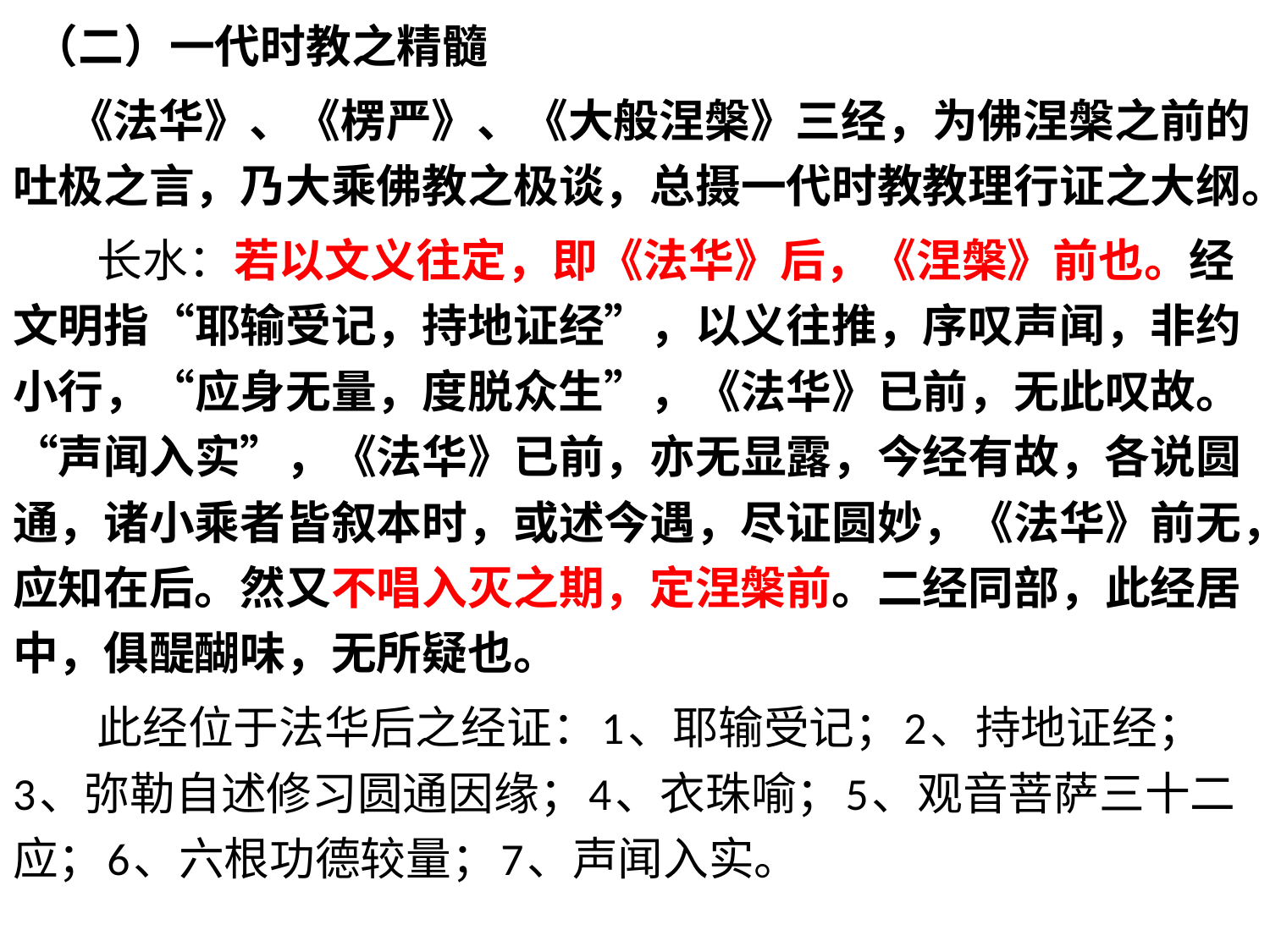

（二）一代时教之精髓
     《法华》、《楞严》、《大般涅槃》三经，为佛涅槃之前的吐极之言，乃大乘佛教之极谈，总摄一代时教教理行证之大纲。
        长水：若以文义往定，即《法华》后，《涅槃》前也。经文明指“耶输受记，持地证经”，以义往推，序叹声闻，非约小行，“应身无量，度脱众生”，《法华》已前，无此叹故。“声闻入实”，《法华》已前，亦无显露，今经有故，各说圆通，诸小乘者皆叙本时，或述今遇，尽证圆妙，《法华》前无，应知在后。然又不唱入灭之期，定涅槃前。二经同部，此经居中，俱醍醐味，无所疑也。
        此经位于法华后之经证：1、耶输受记；2、持地证经；3、弥勒自述修习圆通因缘；4、衣珠喻；5、观音菩萨三十二应；6、六根功德较量；7、声闻入实。